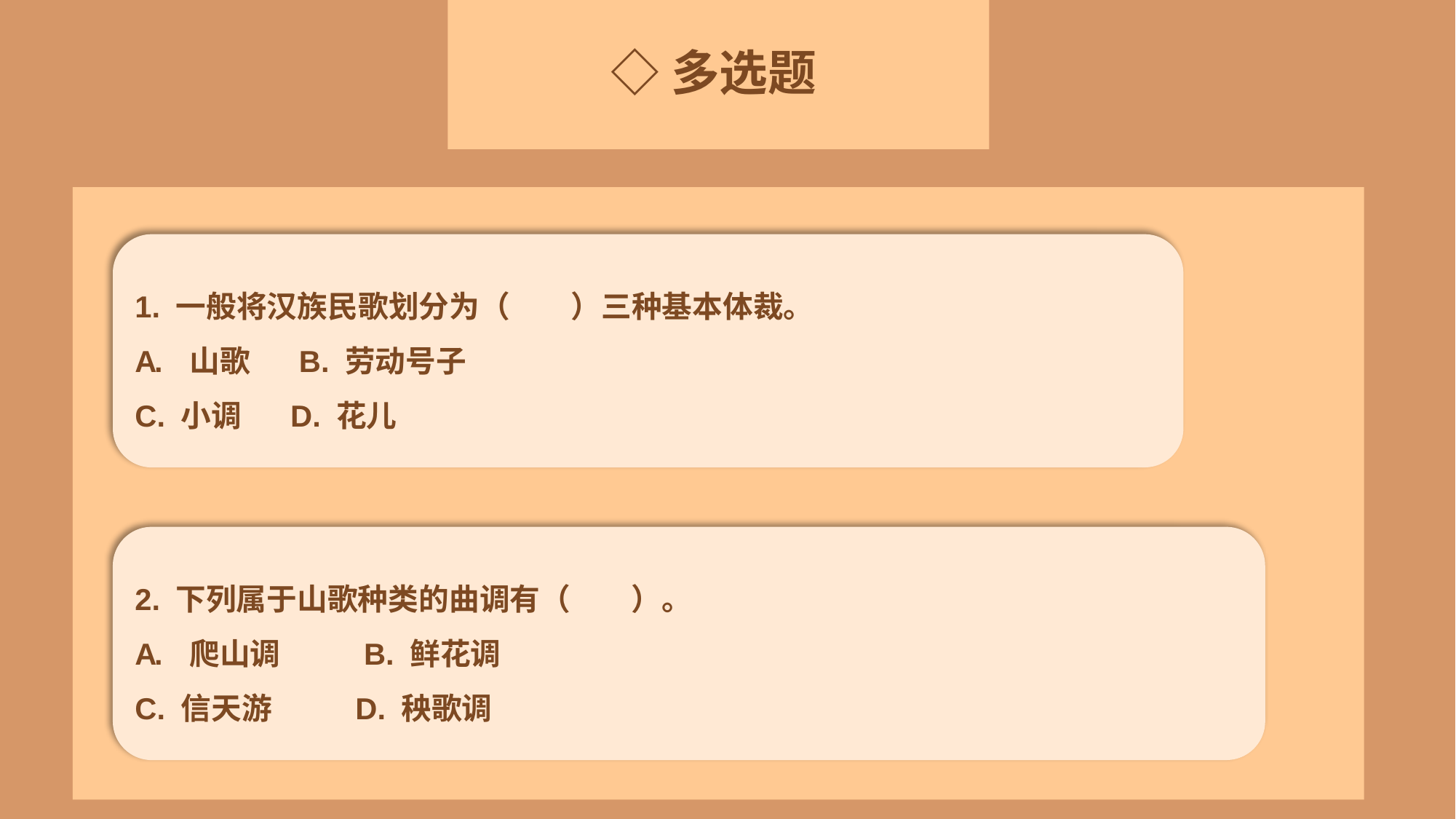

◇多选题

1. 一般将汉族民歌划分为（　　）三种基本体裁。
山歌      B. 劳动号子
C. 小调      D. 花儿
2. 下列属于山歌种类的曲调有（　　）。
爬山调           B. 鲜花调
C. 信天游           D. 秧歌调